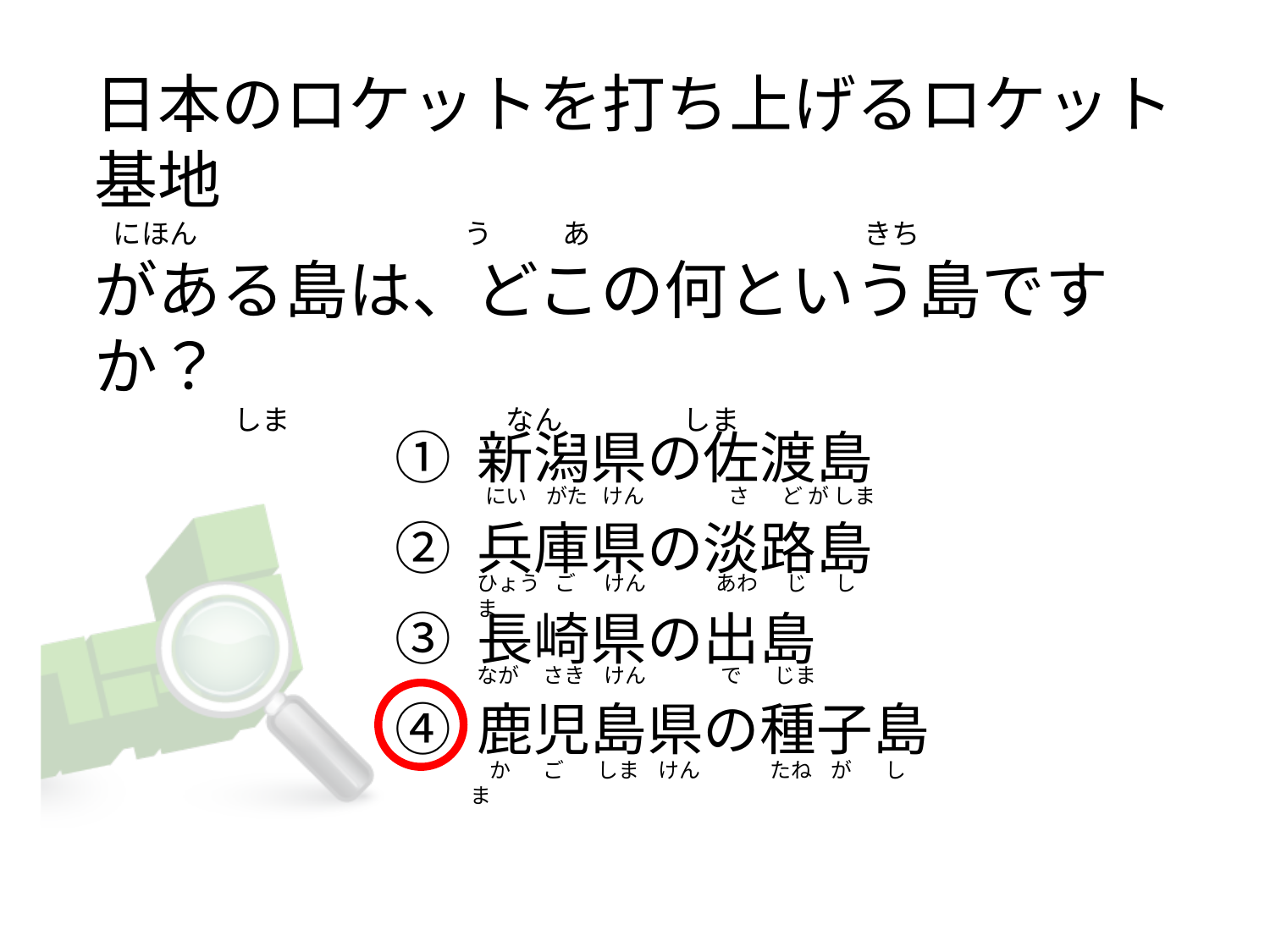

# 日本のロケットを打ち上げるロケット基地    にほん                                          う           あ                                           きち がある島は、どこの何という島ですか？                       しま                                  なん                   しま
① 新潟県の佐渡島
② 兵庫県の淡路島
③ 長崎県の出島
④ 鹿児島県の種子島
 にい    がた   けん                  さ       ど が しま
ひょう   ご      けん               あわ      じ      しま
なが     さき    けん                で       じま

   か       ご       しま    けん               たね    が       しま